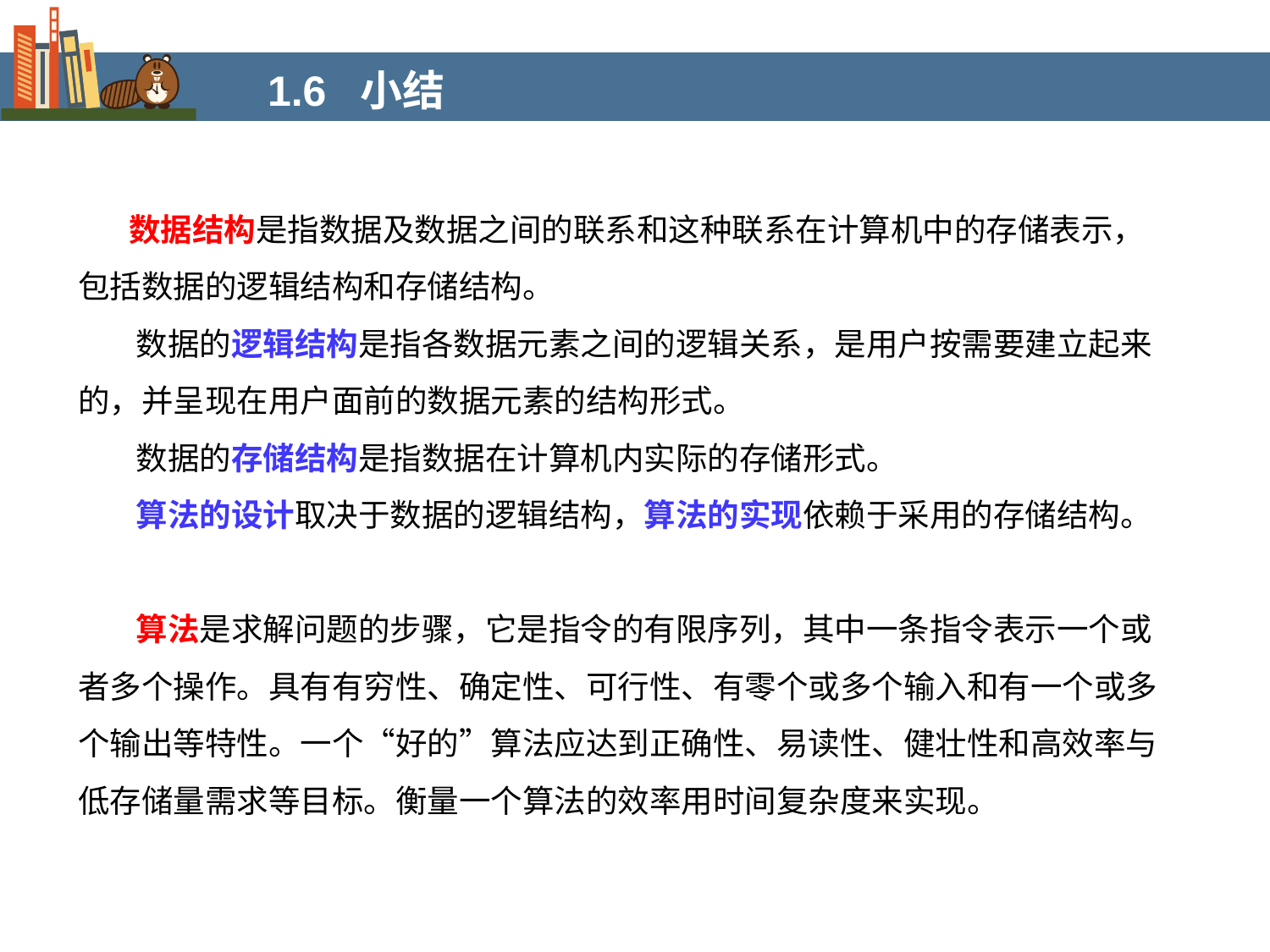

1.6  小结
      数据结构是指数据及数据之间的联系和这种联系在计算机中的存储表示，包括数据的逻辑结构和存储结构。
       数据的逻辑结构是指各数据元素之间的逻辑关系，是用户按需要建立起来的，并呈现在用户面前的数据元素的结构形式。
       数据的存储结构是指数据在计算机内实际的存储形式。
       算法的设计取决于数据的逻辑结构，算法的实现依赖于采用的存储结构。

       算法是求解问题的步骤，它是指令的有限序列，其中一条指令表示一个或者多个操作。具有有穷性、确定性、可行性、有零个或多个输入和有一个或多个输出等特性。一个“好的”算法应达到正确性、易读性、健壮性和高效率与低存储量需求等目标。衡量一个算法的效率用时间复杂度来实现。